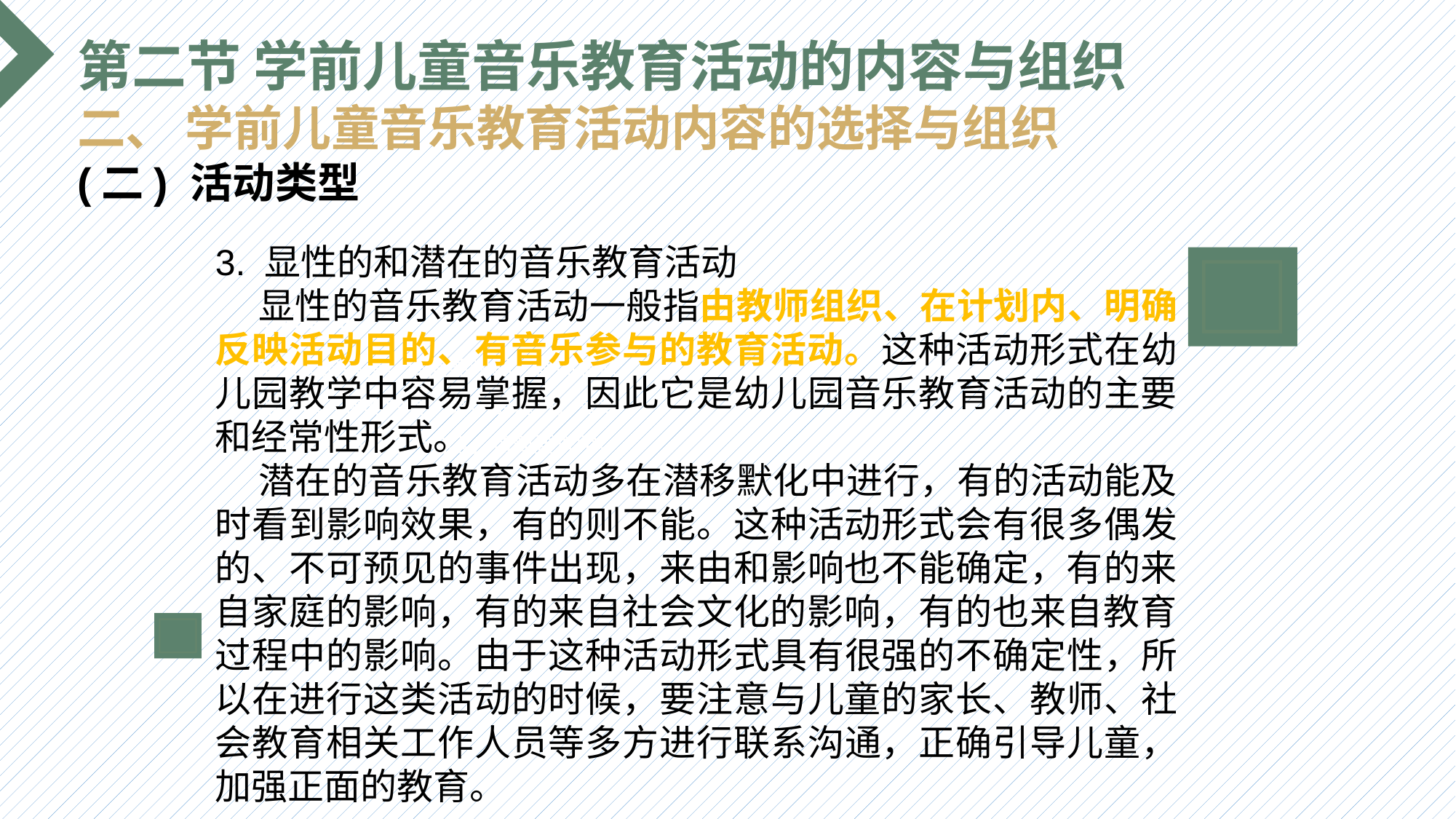

第二节 学前儿童音乐教育活动的内容与组织
二、 学前儿童音乐教育活动内容的选择与组织
(二) 活动类型

3. 显性的和潜在的音乐教育活动
    显性的音乐教育活动一般指由教师组织、在计划内、明确反映活动目的、有音乐参与的教育活动。这种活动形式在幼儿园教学中容易掌握，因此它是幼儿园音乐教育活动的主要和经常性形式。
    潜在的音乐教育活动多在潜移默化中进行，有的活动能及时看到影响效果，有的则不能。这种活动形式会有很多偶发的、不可预见的事件出现，来由和影响也不能确定，有的来自家庭的影响，有的来自社会文化的影响，有的也来自教育过程中的影响。由于这种活动形式具有很强的不确定性，所以在进行这类活动的时候，要注意与儿童的家长、教师、社会教育相关工作人员等多方进行联系沟通，正确引导儿童，加强正面的教育。

选题背景
输入您的内容，请简要说明，言简意赅即可输入您的内容，请简要说明，言简意赅即可输入您的内容，请简要说明，言简意赅即可输入您的内容，请简要说明，言简意赅即可